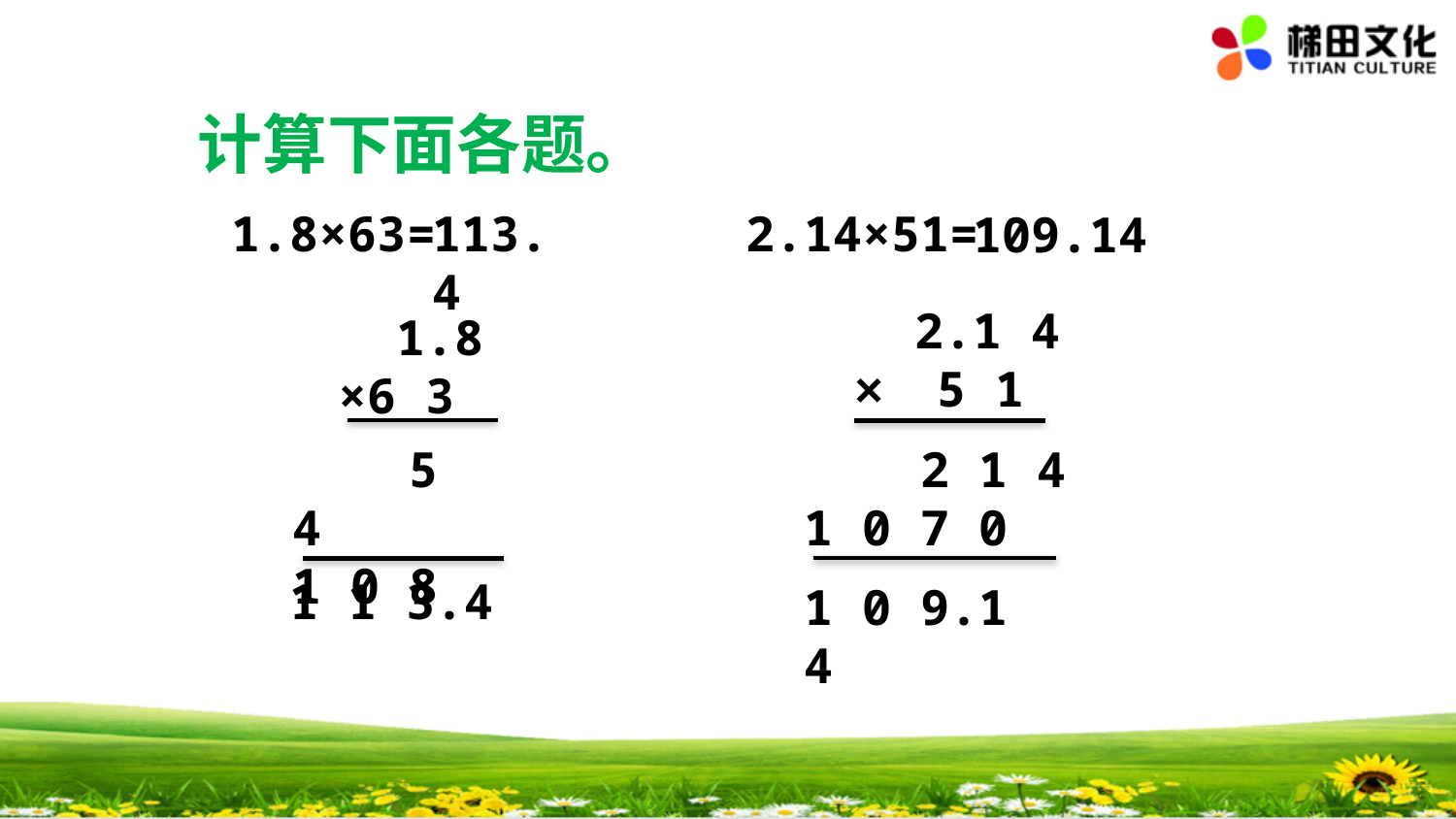

计算下面各题。
1.8×63=
113.4
2.14×51=
109.14
   2.1 4
  ×    5 1
  1.8
×6 3
    5 4
1 0 8
    2 1 4
1 0 7 0
1 1 3.4
1 0 9.1 4